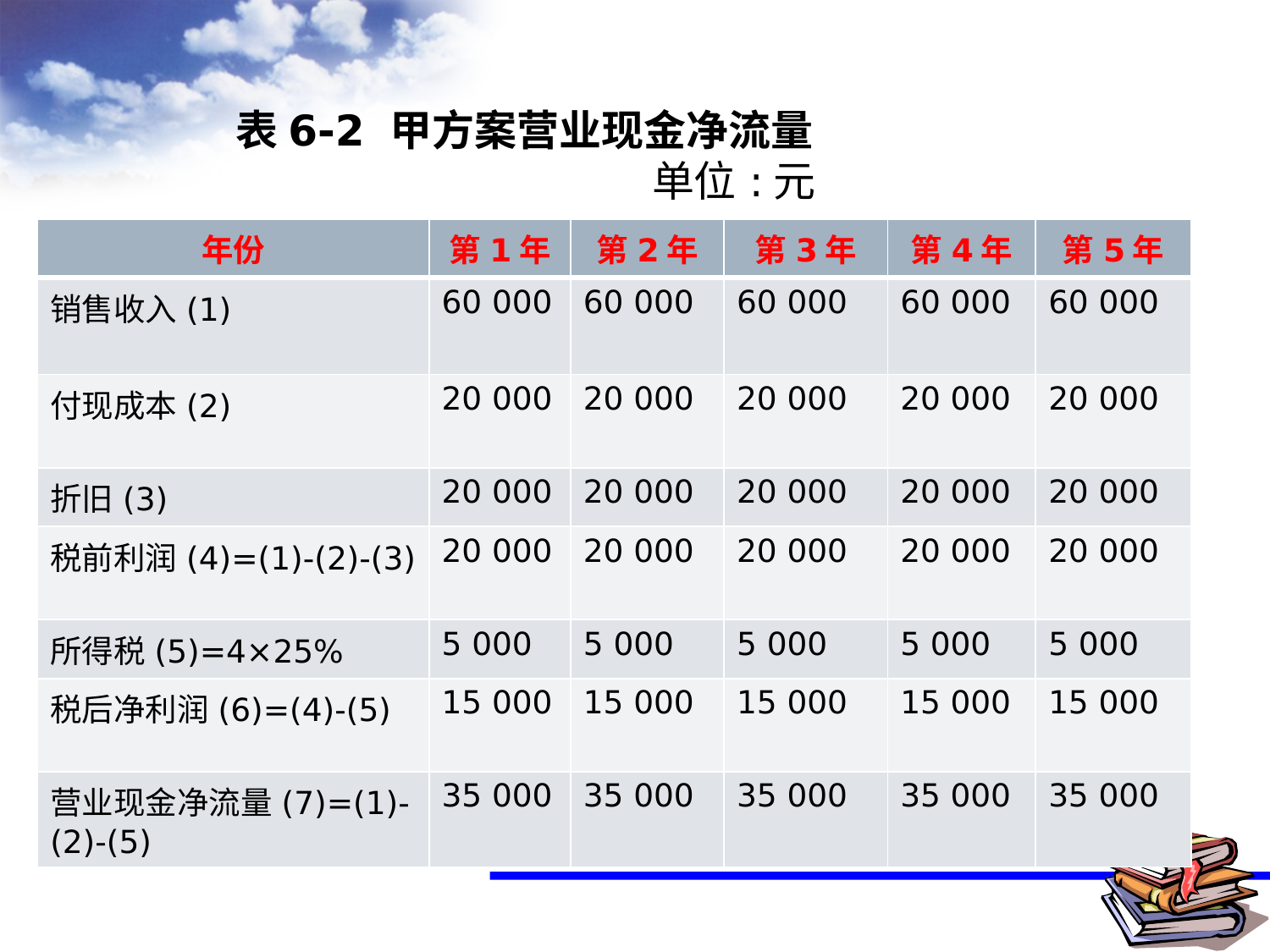

# 表6-2 甲方案营业现金净流量 单位:元
| 年份 | 第1年 | 第2年 | 第3年 | 第4年 | 第5年 |
| --- | --- | --- | --- | --- | --- |
| 销售收入(1) | 60 000 | 60 000 | 60 000 | 60 000 | 60 000 |
| 付现成本(2) | 20 000 | 20 000 | 20 000 | 20 000 | 20 000 |
| 折旧(3) | 20 000 | 20 000 | 20 000 | 20 000 | 20 000 |
| 税前利润(4)=(1)-(2)-(3) | 20 000 | 20 000 | 20 000 | 20 000 | 20 000 |
| 所得税(5)=4×25% | 5 000 | 5 000 | 5 000 | 5 000 | 5 000 |
| 税后净利润(6)=(4)-(5) | 15 000 | 15 000 | 15 000 | 15 000 | 15 000 |
| 营业现金净流量(7)=(1)-(2)-(5) | 35 000 | 35 000 | 35 000 | 35 000 | 35 000 |